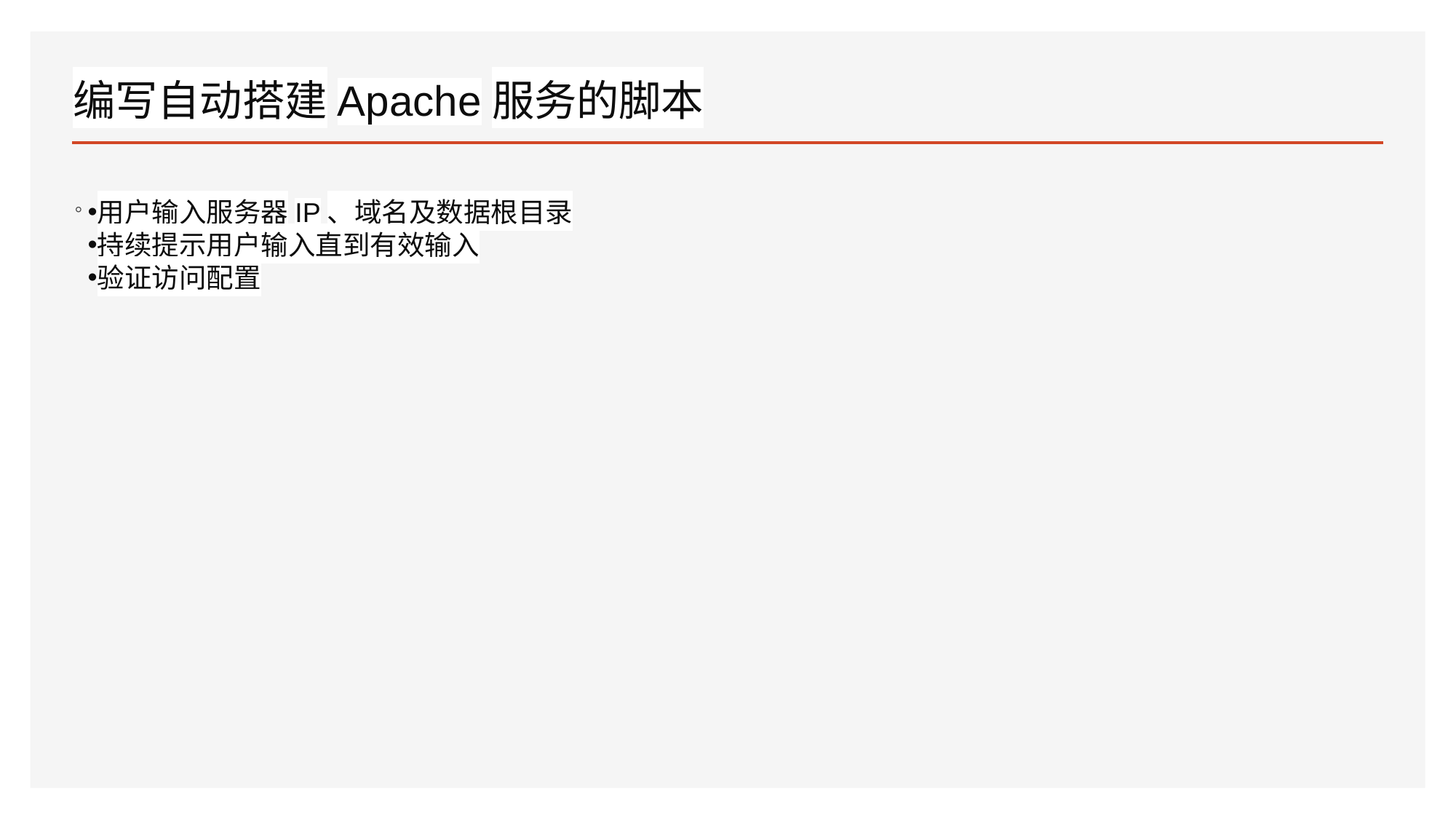

# 编写自动搭建Apache服务的脚本
。
用户输入服务器IP、域名及数据根目录
持续提示用户输入直到有效输入
验证访问配置